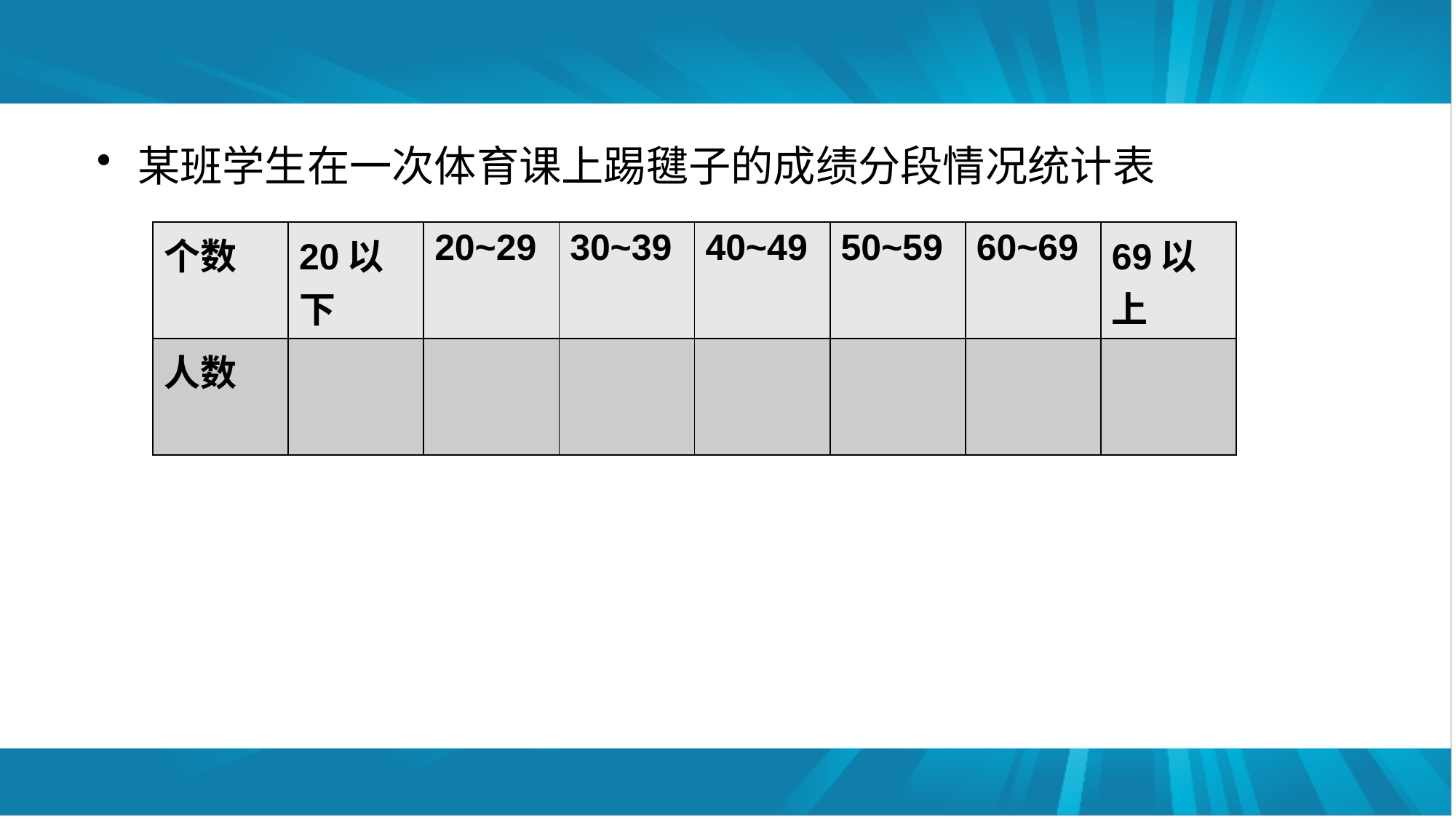

某班学生在一次体育课上踢毽子的成绩分段情况统计表

| 个数 | 20以下 | 20~29 | 30~39 | 40~49 | 50~59 | 60~69 | 69以上 |
| --- | --- | --- | --- | --- | --- | --- | --- |
| 人数 |  |  |  |  |  |  |  |